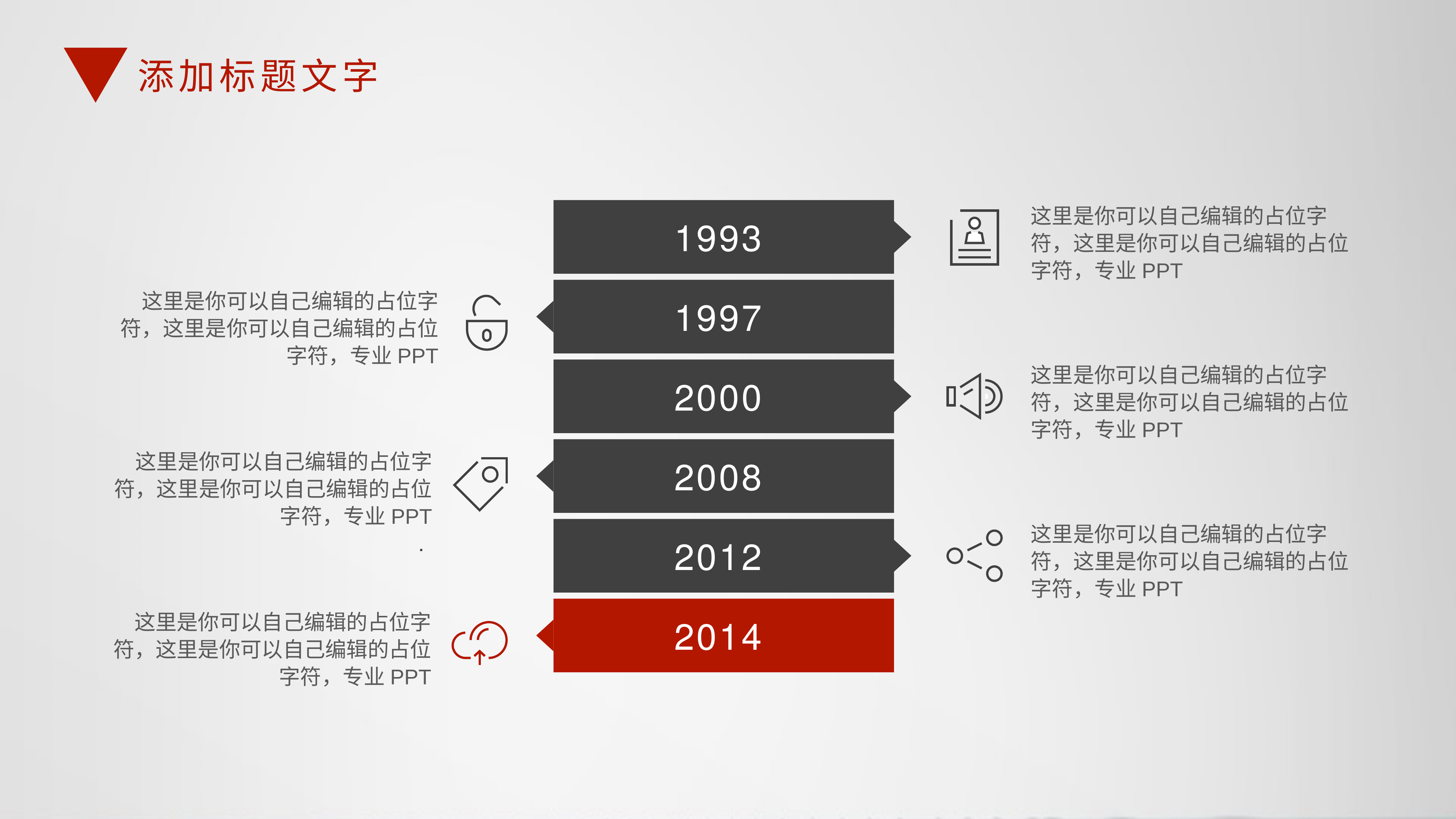

添加标题文字

这里是你可以自己编辑的占位字符，这里是你可以自己编辑的占位字符，专业PPT

1993

1997
这里是你可以自己编辑的占位字符，这里是你可以自己编辑的占位字符，专业PPT

这里是你可以自己编辑的占位字符，这里是你可以自己编辑的占位字符，专业PPT

2000

2008
这里是你可以自己编辑的占位字符，这里是你可以自己编辑的占位字符，专业PPT
.

这里是你可以自己编辑的占位字符，这里是你可以自己编辑的占位字符，专业PPT

2012

2014
这里是你可以自己编辑的占位字符，这里是你可以自己编辑的占位字符，专业PPT